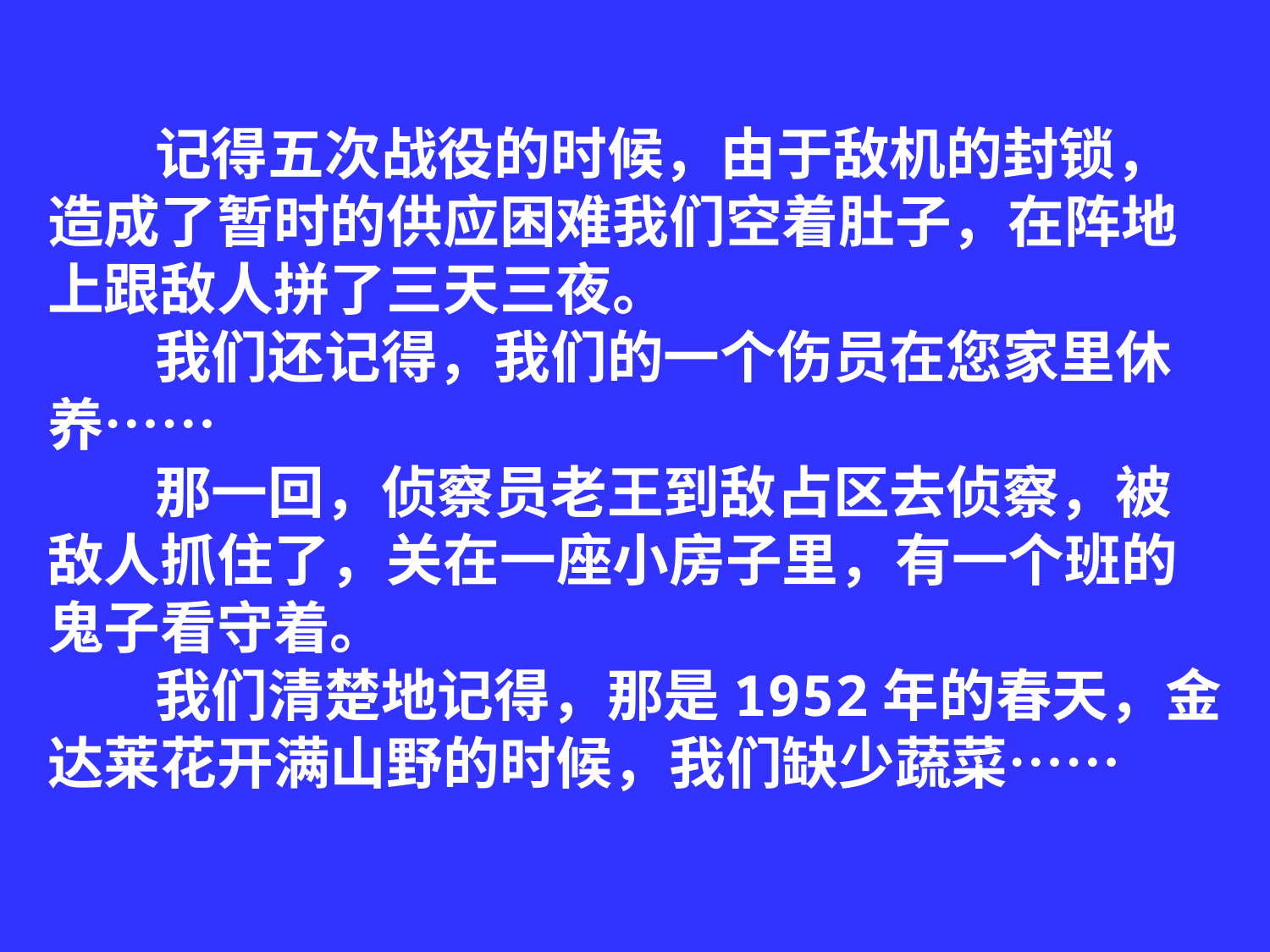

记得五次战役的时候，由于敌机的封锁，造成了暂时的供应困难我们空着肚子，在阵地上跟敌人拼了三天三夜。
    我们还记得，我们的一个伤员在您家里休养……
    那一回，侦察员老王到敌占区去侦察，被敌人抓住了，关在一座小房子里，有一个班的鬼子看守着。
    我们清楚地记得，那是1952年的春天，金达莱花开满山野的时候，我们缺少蔬菜……